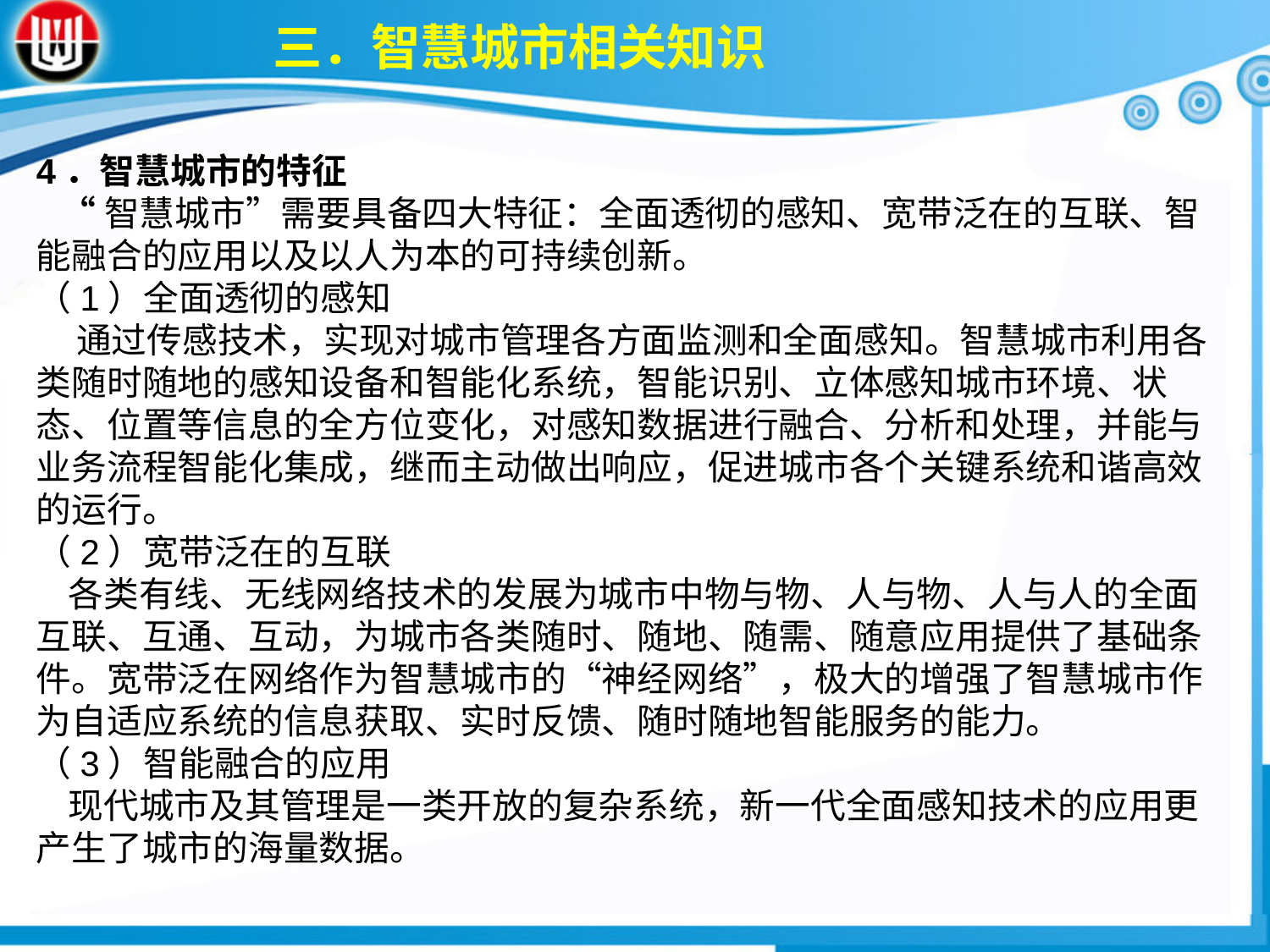

三．智慧城市相关知识
4．智慧城市的特征   “智慧城市”需要具备四大特征：全面透彻的感知、宽带泛在的互联、智能融合的应用以及以人为本的可持续创新。（1）全面透彻的感知    通过传感技术，实现对城市管理各方面监测和全面感知。智慧城市利用各类随时随地的感知设备和智能化系统，智能识别、立体感知城市环境、状态、位置等信息的全方位变化，对感知数据进行融合、分析和处理，并能与业务流程智能化集成，继而主动做出响应，促进城市各个关键系统和谐高效的运行。（2）宽带泛在的互联   各类有线、无线网络技术的发展为城市中物与物、人与物、人与人的全面互联、互通、互动，为城市各类随时、随地、随需、随意应用提供了基础条件。宽带泛在网络作为智慧城市的“神经网络”，极大的增强了智慧城市作为自适应系统的信息获取、实时反馈、随时随地智能服务的能力。（3）智能融合的应用   现代城市及其管理是一类开放的复杂系统，新一代全面感知技术的应用更产生了城市的海量数据。